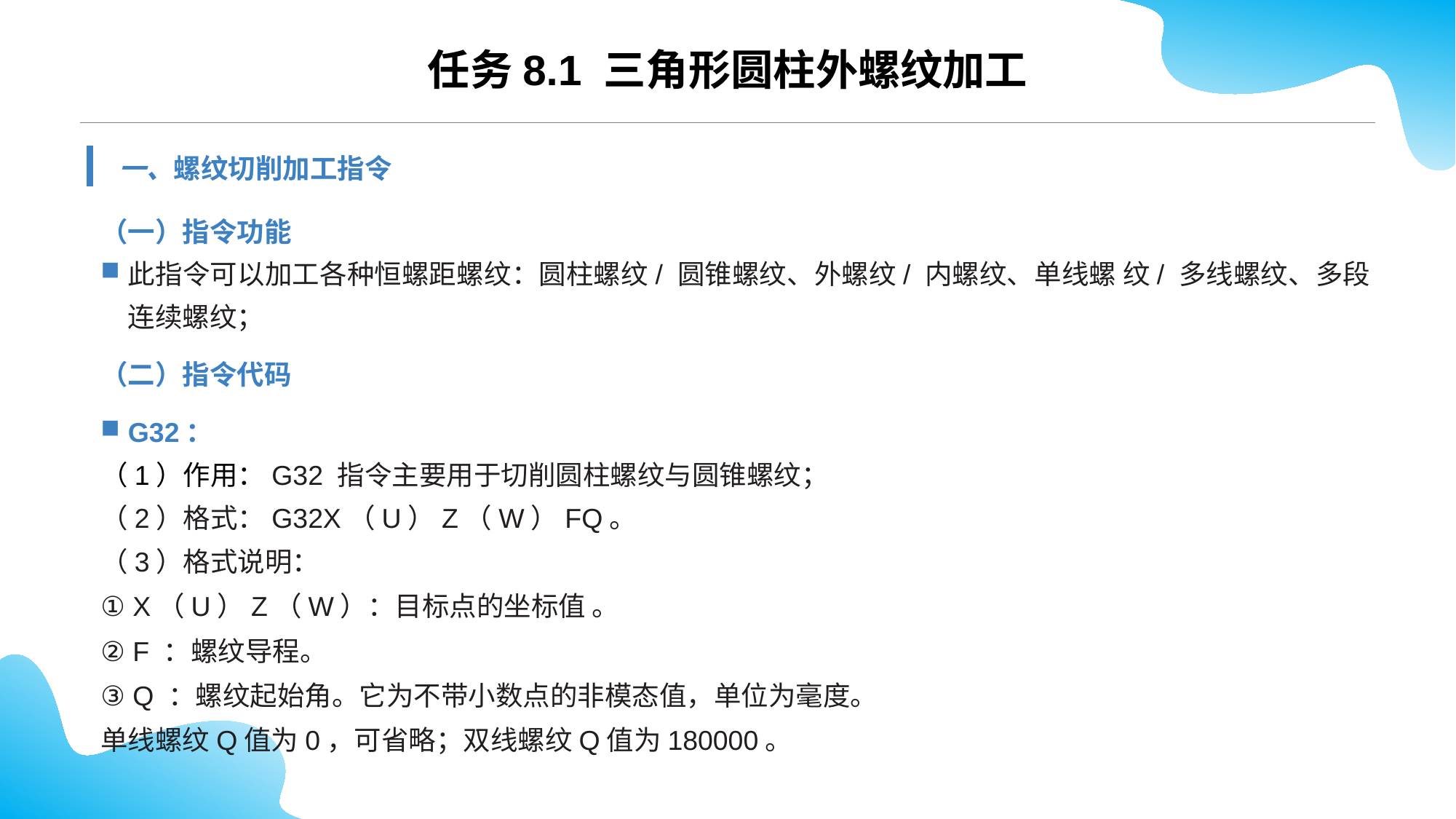

任务8.1 三角形圆柱外螺纹加工
一、螺纹切削加工指令
（一）指令功能
此指令可以加工各种恒螺距螺纹：圆柱螺纹/ 圆锥螺纹、外螺纹/ 内螺纹、单线螺 纹/ 多线螺纹、多段连续螺纹；
（二）指令代码
G32：
（1）作用：G32 指令主要用于切削圆柱螺纹与圆锥螺纹；
（2）格式：G32X（U）Z（W）FQ。
（3）格式说明：
① X（U）Z（W）：目标点的坐标值 。
② F ：螺纹导程。
③ Q ：螺纹起始角。它为不带小数点的非模态值，单位为毫度。
单线螺纹Q值为0，可省略；双线螺纹Q值为180000。